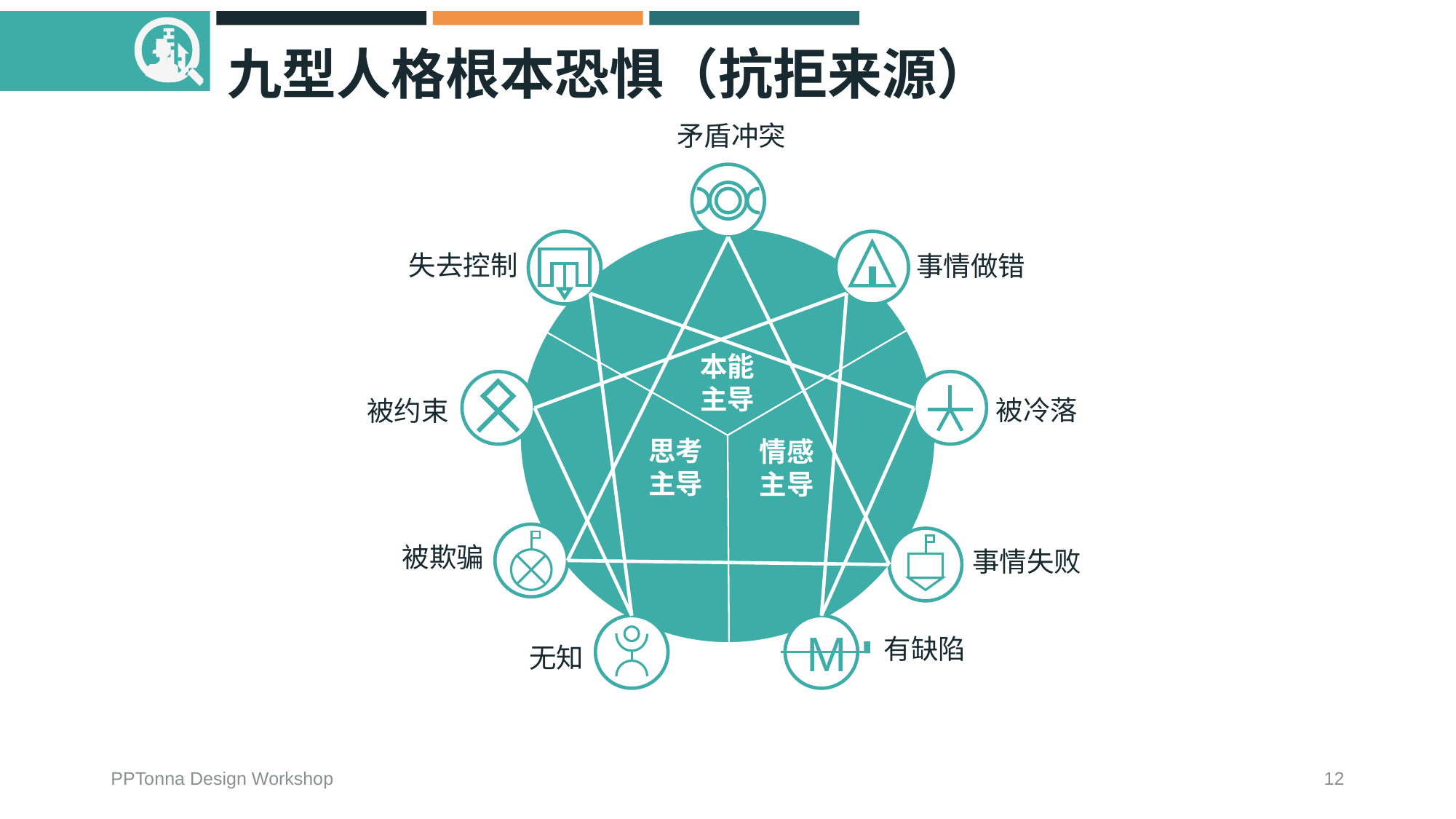

# 九型人格根本恐惧（抗拒来源）
矛盾冲突

失去控制
事情做错
本能主导

被冷落
被约束
思考主导
情感主导

被欺骗
事情失败

M

有缺陷
无知
PPTonna Design Workshop
12